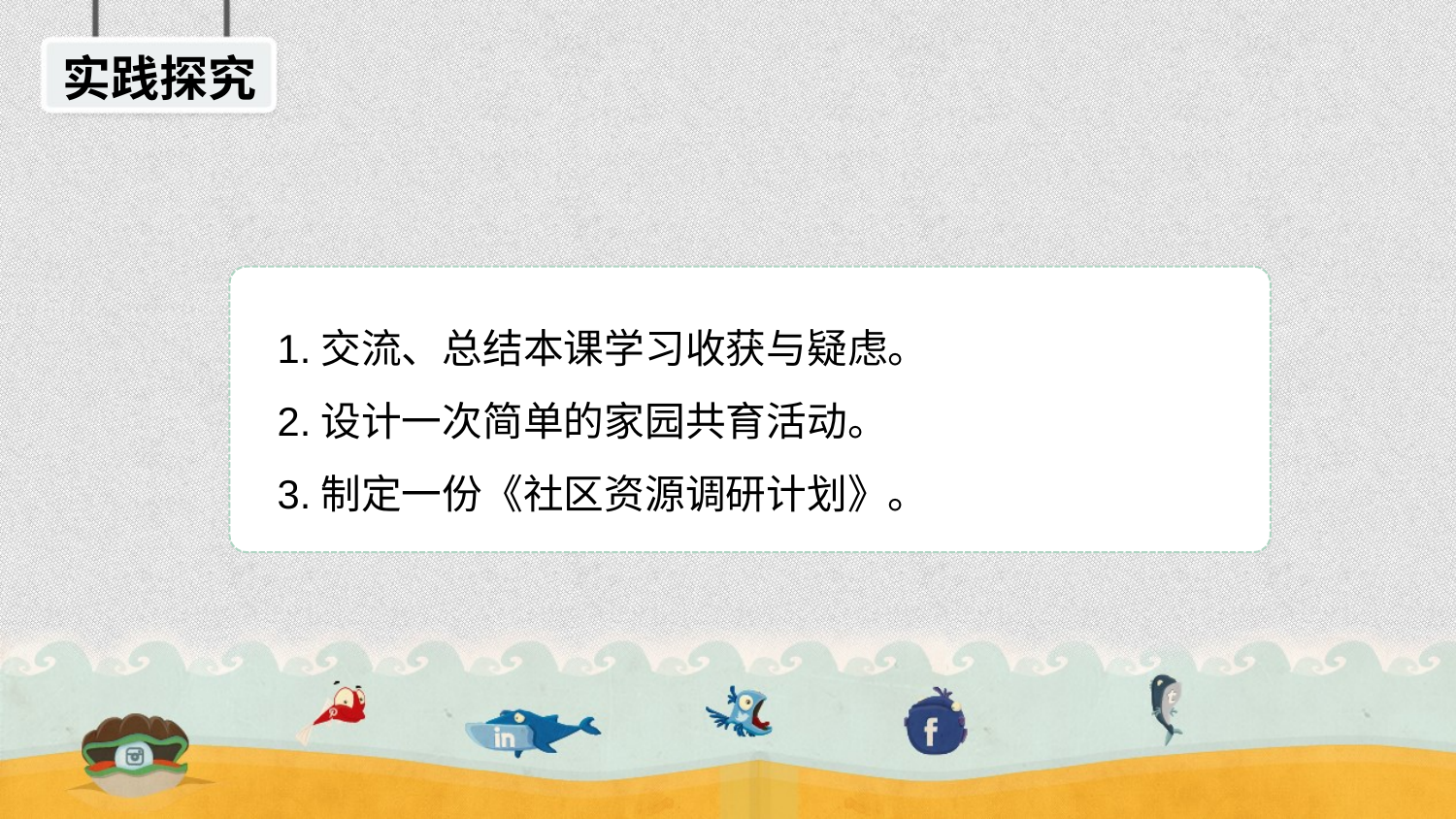

实践探究

   1.交流、总结本课学习收获与疑虑。
   2.设计一次简单的家园共育活动。
   3.制定一份《社区资源调研计划》。